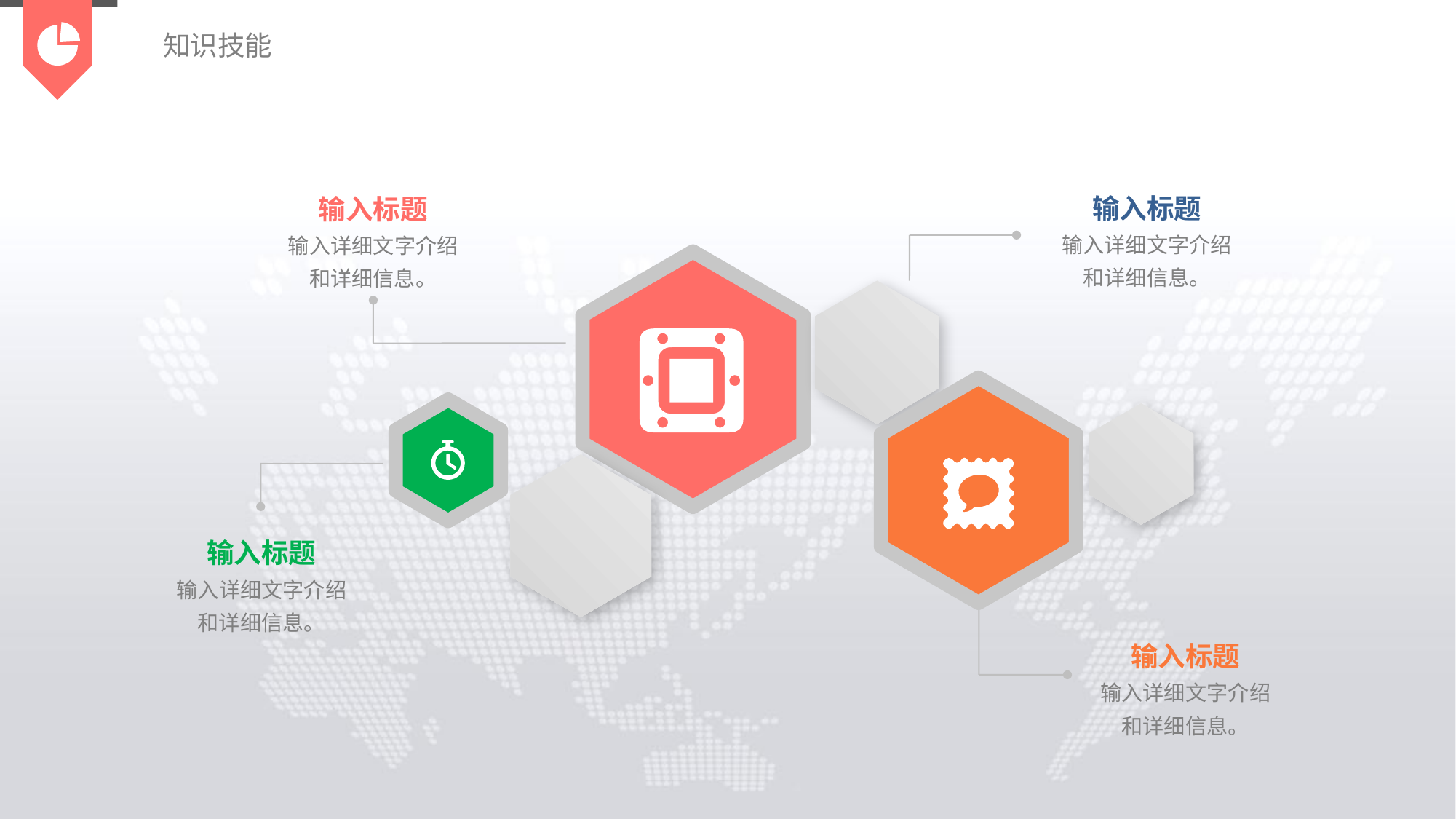

知识技能
输入标题
输入详细文字介绍
和详细信息。
输入标题
输入详细文字介绍
和详细信息。

输入标题
输入详细文字介绍
和详细信息。

输入标题
输入详细文字介绍
和详细信息。